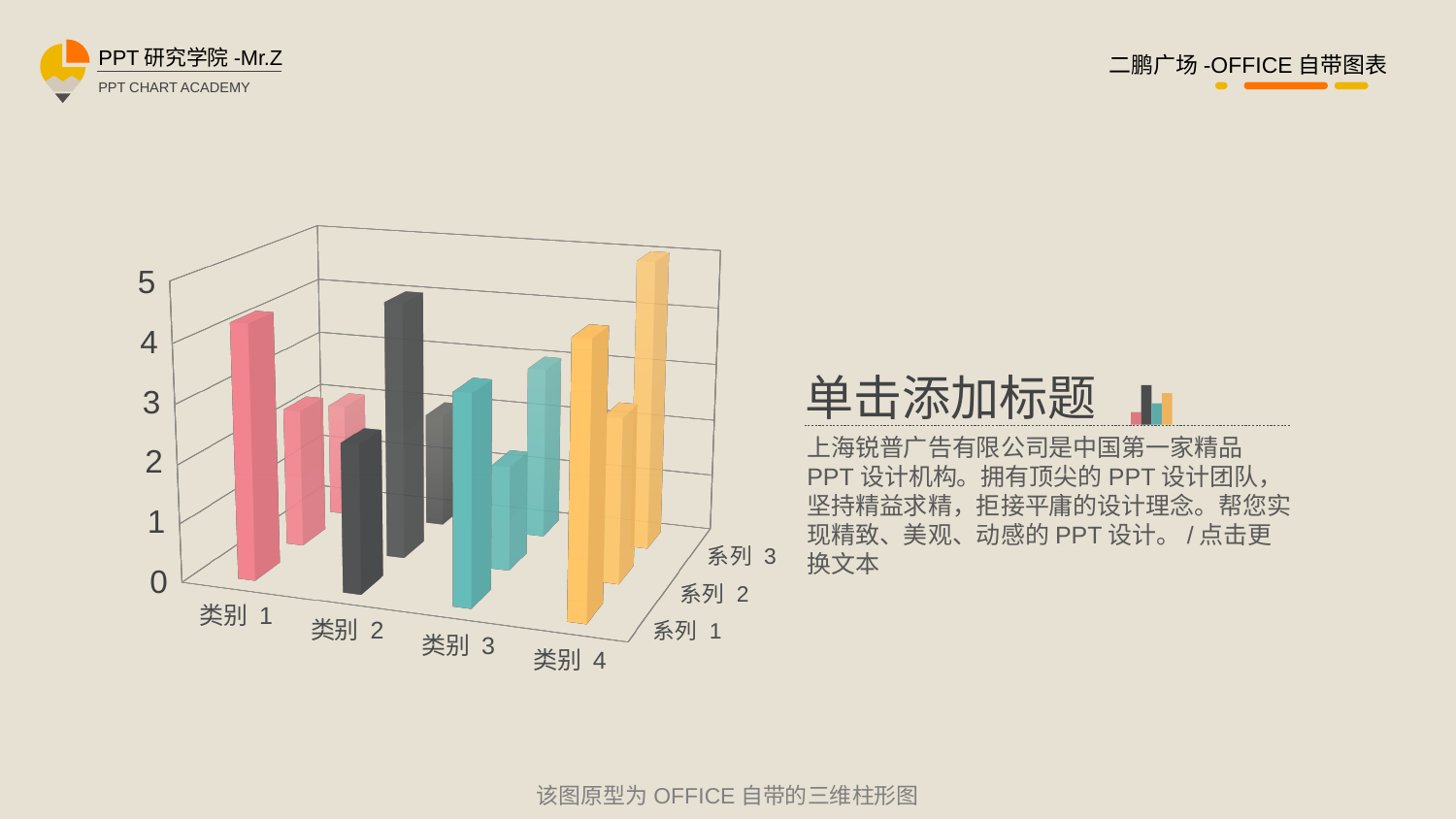

[unsupported chart]

单击添加标题
上海锐普广告有限公司是中国第一家精品PPT设计机构。拥有顶尖的PPT设计团队，坚持精益求精，拒接平庸的设计理念。帮您实现精致、美观、动感的PPT设计。/点击更换文本

该图原型为OFFICE自带的三维柱形图